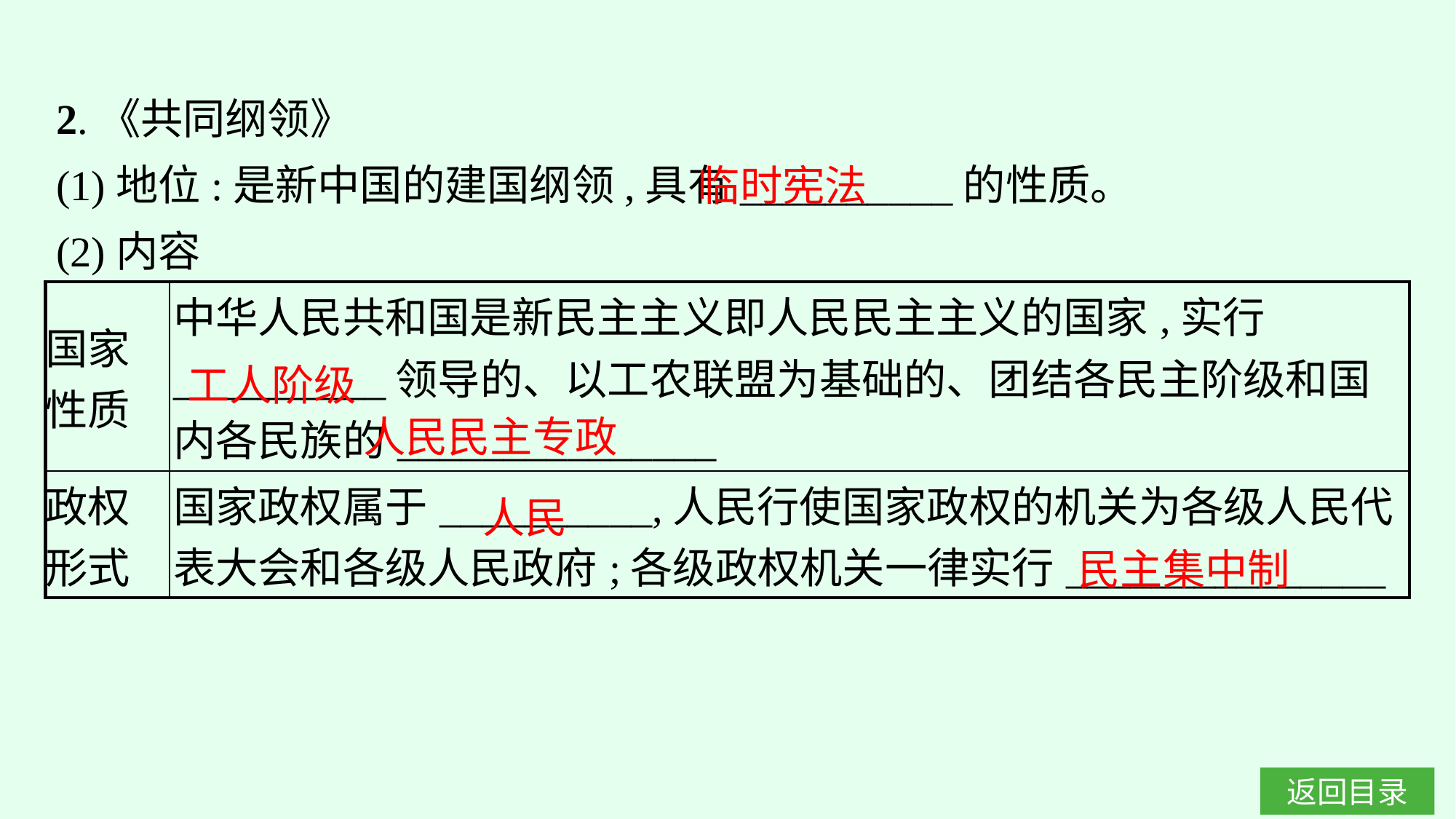

2.《共同纲领》
(1)地位:是新中国的建国纲领,具有__________的性质。
(2)内容
临时宪法
| 国家 性质 | 中华人民共和国是新民主主义即人民民主主义的国家,实行\_\_\_\_\_\_\_\_\_\_领导的、以工农联盟为基础的、团结各民主阶级和国内各民族的\_\_\_\_\_\_\_\_\_\_\_\_\_\_\_ |
| --- | --- |
| 政权 形式 | 国家政权属于\_\_\_\_\_\_\_\_\_\_,人民行使国家政权的机关为各级人民代表大会和各级人民政府;各级政权机关一律实行\_\_\_\_\_\_\_\_\_\_\_\_\_\_\_ |
工人阶级
人民民主专政
人民
民主集中制